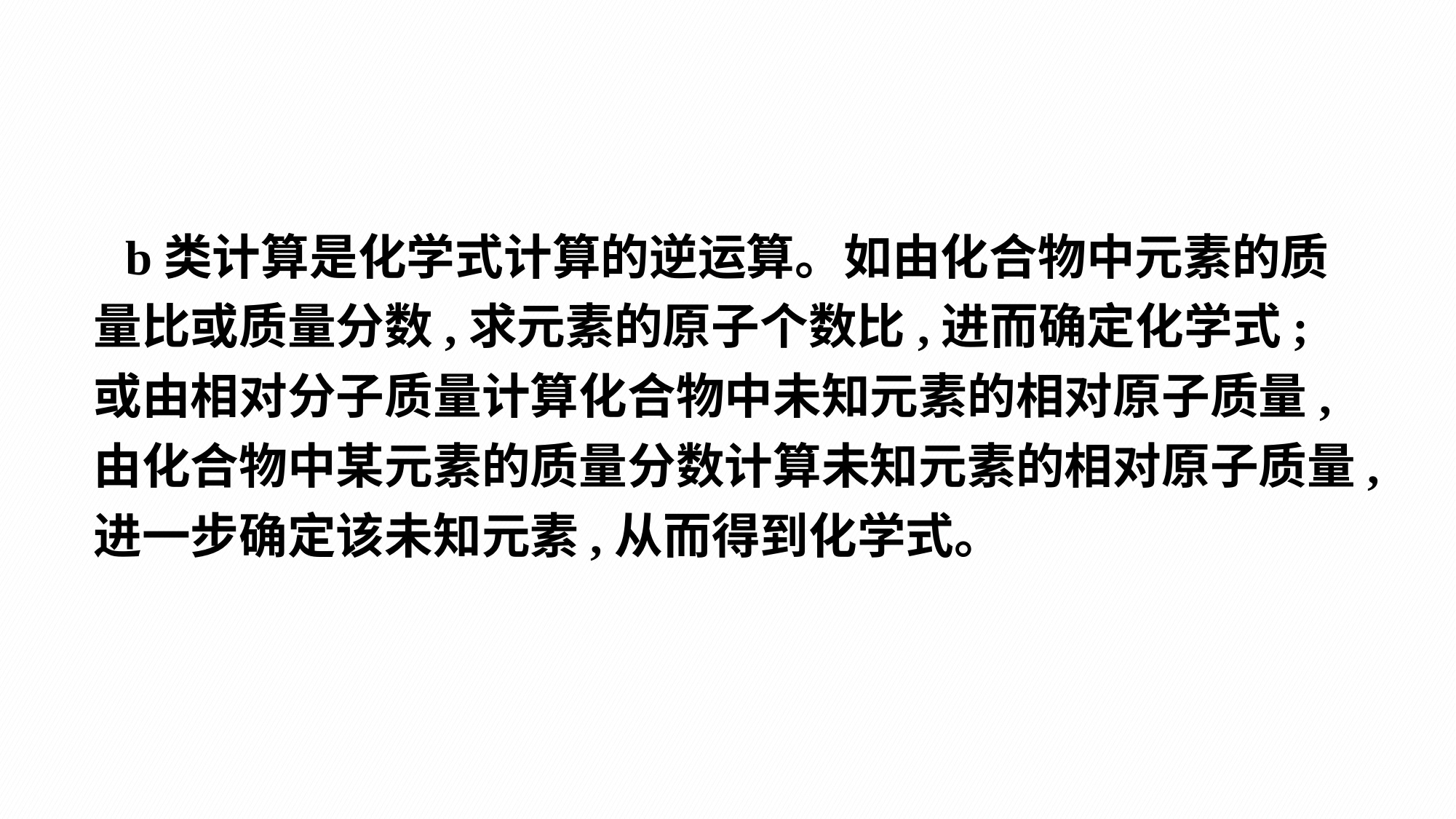

b类计算是化学式计算的逆运算。如由化合物中元素的质量比或质量分数,求元素的原子个数比,进而确定化学式;或由相对分子质量计算化合物中未知元素的相对原子质量,由化合物中某元素的质量分数计算未知元素的相对原子质量,进一步确定该未知元素,从而得到化学式。